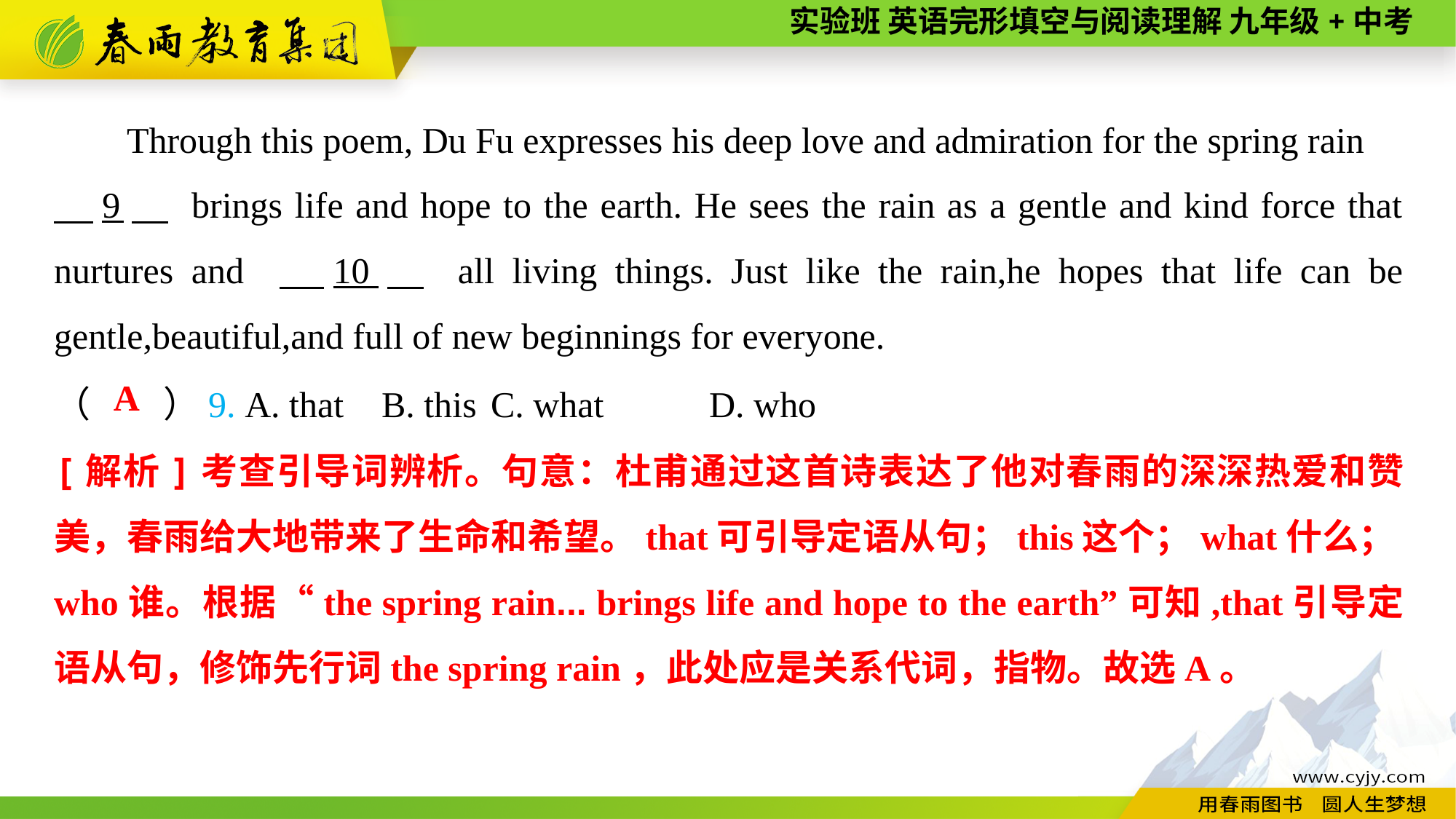

Through this poem, Du Fu expresses his deep love and admiration for the spring rain
　9　 brings life and hope to the earth. He sees the rain as a gentle and kind force that nurtures and 　10　 all living things. Just like the rain,he hopes that life can be gentle,beautiful,and full of new beginnings for everyone.
（　　）9. A. that	B. this	C. what	D. who
A
[解析]考查引导词辨析。句意：杜甫通过这首诗表达了他对春雨的深深热爱和赞美，春雨给大地带来了生命和希望。that可引导定语从句；this这个；what什么；who谁。根据“the spring rain... brings life and hope to the earth”可知,that引导定语从句，修饰先行词the spring rain，此处应是关系代词，指物。故选A。